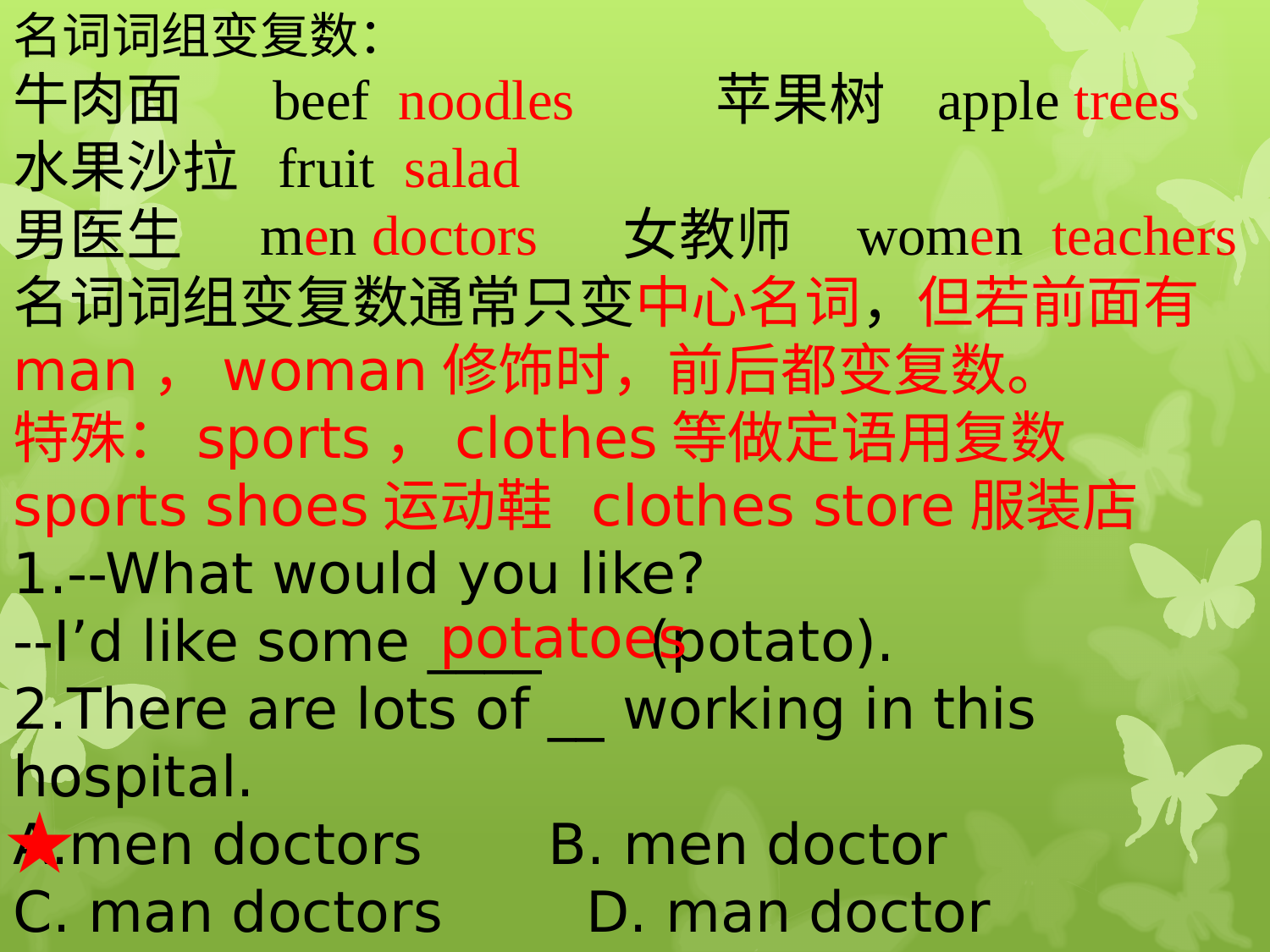

名词词组变复数：
牛肉面      beef  noodles         苹果树   apple trees
水果沙拉  fruit  salad
男医生     men doctors     女教师    women  teachers
名词词组变复数通常只变中心名词，但若前面有man，woman修饰时，前后都变复数。
特殊：sports，clothes等做定语用复数
sports shoes运动鞋  clothes store服装店
1.--What would you like?
--I’d like some ____      (potato).
2.There are lots of __ working in this hospital.
men doctors       B. men doctor
C. man doctors        D. man doctor
potatoes
★